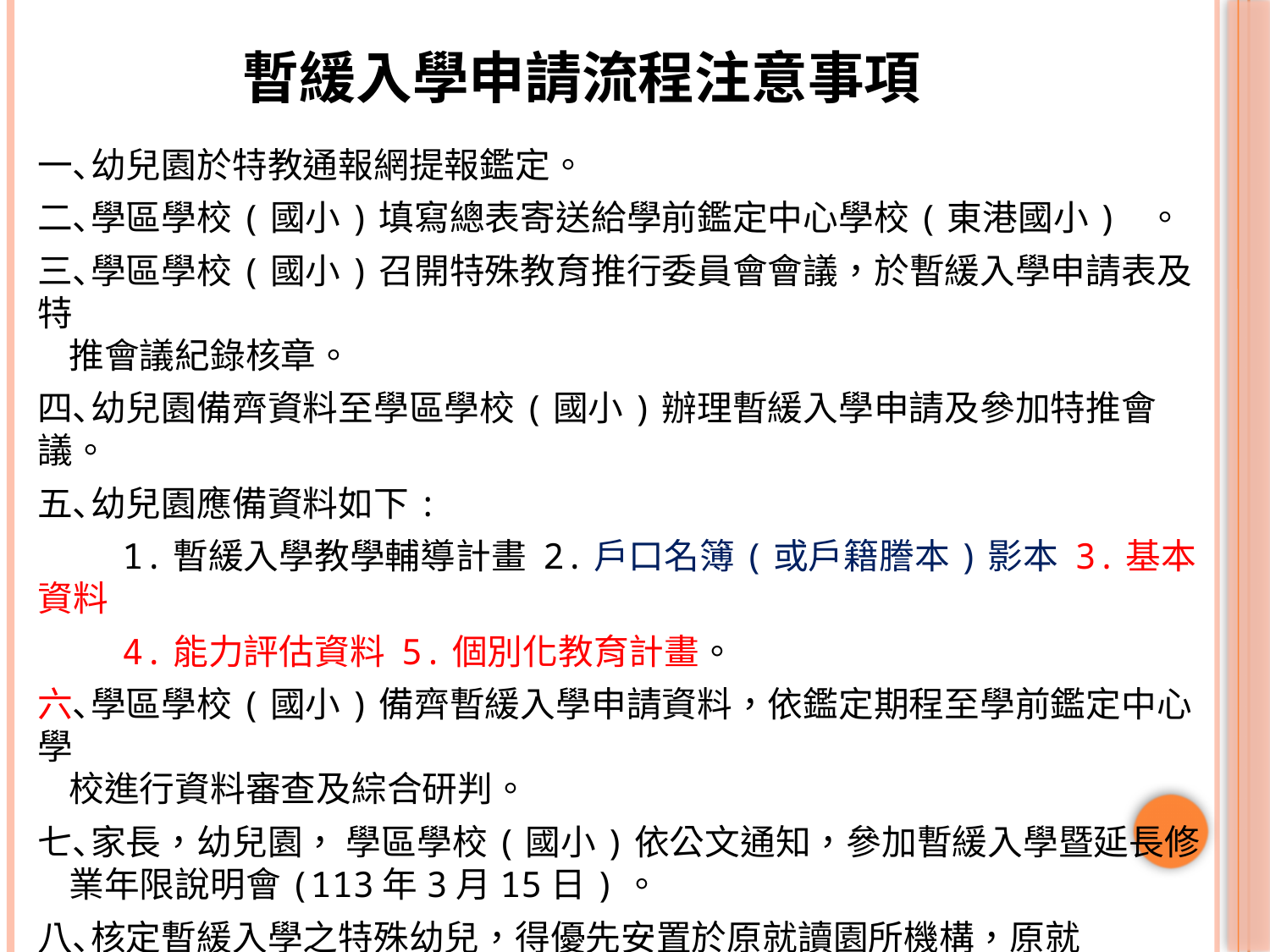

# 暫緩入學申請流程注意事項
一､幼兒園於特教通報網提報鑑定。
二､學區學校(國小)填寫總表寄送給學前鑑定中心學校(東港國小) 。
三､學區學校(國小)召開特殊教育推行委員會會議，於暫緩入學申請表及特
    推會議紀錄核章。
四､幼兒園備齊資料至學區學校(國小)辦理暫緩入學申請及參加特推會議。
五､幼兒園應備資料如下:
    1.暫緩入學教學輔導計畫 2.戶口名簿(或戶籍謄本)影本 3.基本資料
    4.能力評估資料 5.個別化教育計畫。
六､學區學校(國小)備齊暫緩入學申請資料，依鑑定期程至學前鑑定中心學
    校進行資料審查及綜合研判。
七､家長，幼兒園， 學區學校(國小)依公文通知，參加暫緩入學暨延長修
    業年限說明會(113年3月15日)。
八､核定暫緩入學之特殊幼兒，得優先安置於原就讀園所機構，原就
    讀為私立幼兒園可申請安置於本縣公立幼兒園及非營利幼兒園就讀。